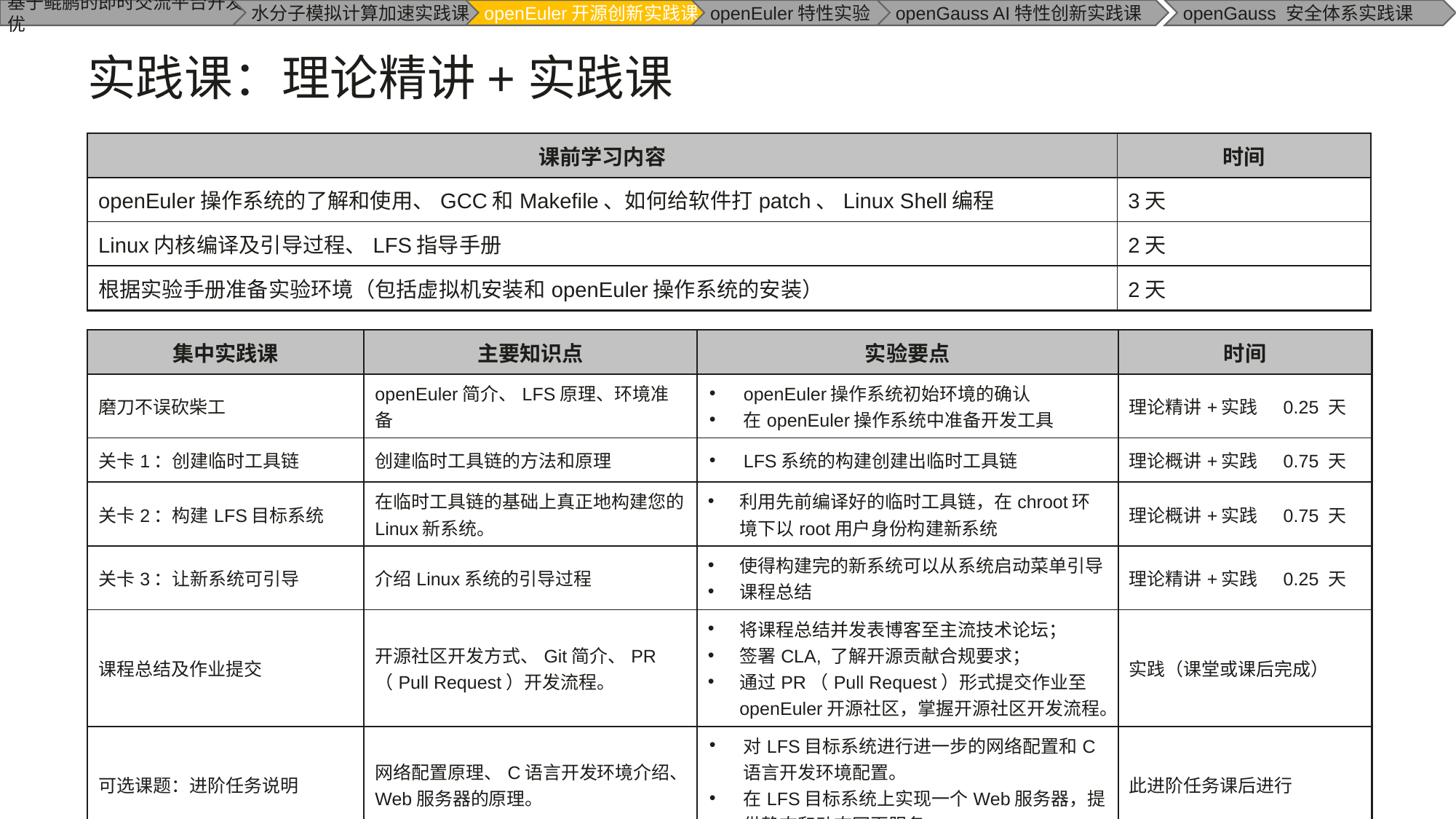

基于鲲鹏的即时交流平台开发及调优
水分子模拟计算加速实践课
openEuler开源创新实践课
openEuler特性实验
openGauss AI特性创新实践课
openGauss 安全体系实践课
# 实践课：理论精讲+实践课
| 课前学习内容 | 时间 |
| --- | --- |
| openEuler操作系统的了解和使用、GCC和Makefile、如何给软件打patch、Linux Shell编程 | 3天 |
| Linux内核编译及引导过程、LFS指导手册 | 2天 |
| 根据实验手册准备实验环境（包括虚拟机安装和openEuler操作系统的安装） | 2天 |
| 集中实践课 | 主要知识点 | 实验要点 | 时间 |
| --- | --- | --- | --- |
| 磨刀不误砍柴工 | openEuler简介、LFS原理、环境准备 | openEuler操作系统初始环境的确认 在openEuler操作系统中准备开发工具 | 理论精讲+实践 0.25 天 |
| 关卡1：创建临时工具链 | 创建临时工具链的方法和原理 | LFS系统的构建创建出临时工具链 | 理论概讲+实践 0.75 天 |
| 关卡2：构建LFS目标系统 | 在临时工具链的基础上真正地构建您的Linux新系统。 | 利用先前编译好的临时工具链，在chroot环境下以root用户身份构建新系统 | 理论概讲+实践 0.75 天 |
| 关卡3：让新系统可引导 | 介绍Linux系统的引导过程 | 使得构建完的新系统可以从系统启动菜单引导 课程总结 | 理论精讲+实践 0.25 天 |
| 课程总结及作业提交 | 开源社区开发方式、Git简介、PR（Pull Request）开发流程。 | 将课程总结并发表博客至主流技术论坛； 签署CLA, 了解开源贡献合规要求； 通过PR（Pull Request）形式提交作业至openEuler开源社区，掌握开源社区开发流程。 | 实践（课堂或课后完成） |
| 可选课题：进阶任务说明 | 网络配置原理、C语言开发环境介绍、Web服务器的原理。 | 对LFS目标系统进行进一步的网络配置和C语言开发环境配置。 在LFS目标系统上实现一个Web服务器，提供静态和动态网页服务。 | 此进阶任务课后进行 |